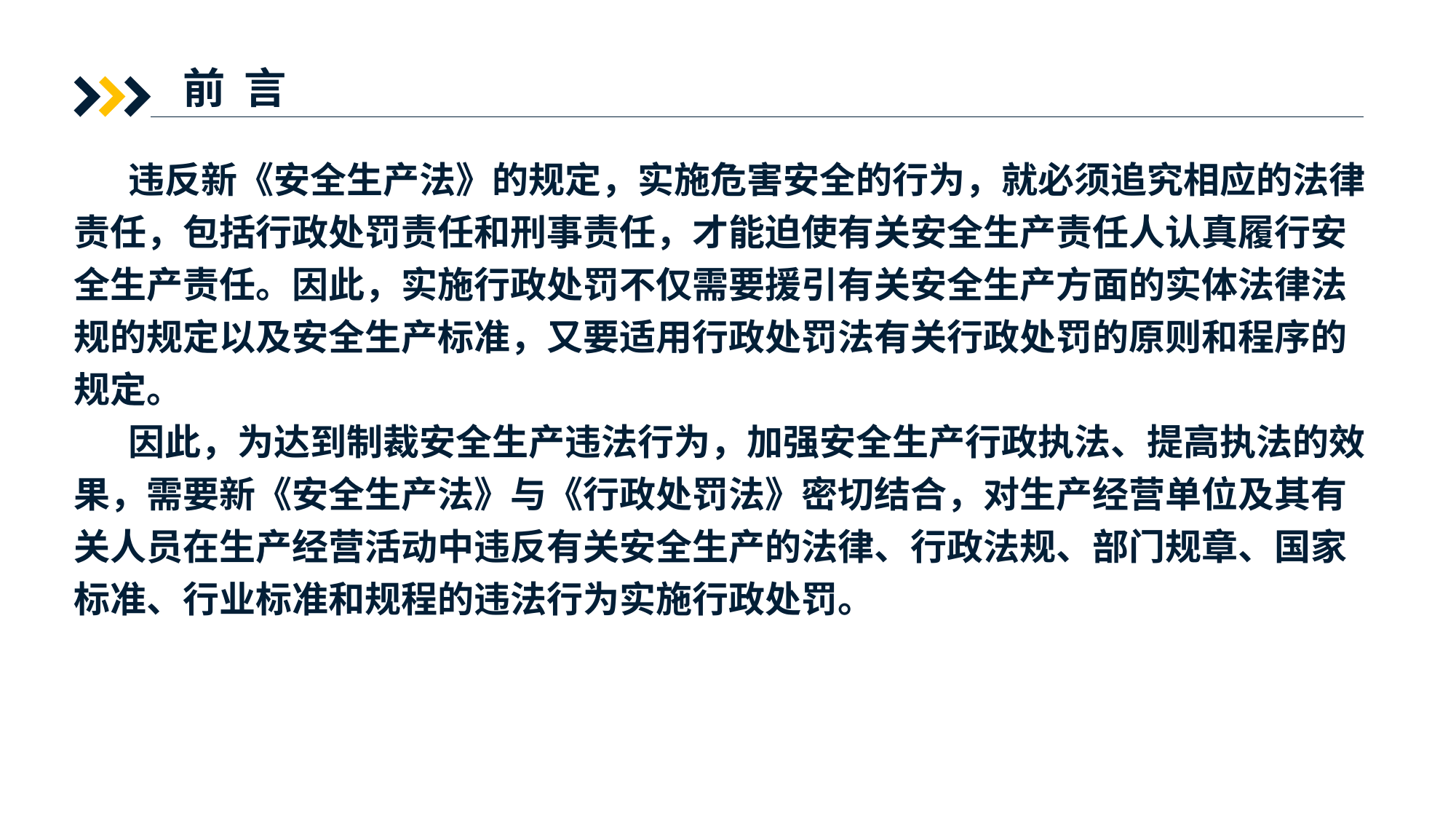

前  言

违反新《安全生产法》的规定，实施危害安全的行为，就必须追究相应的法律责任，包括行政处罚责任和刑事责任，才能迫使有关安全生产责任人认真履行安全生产责任。因此，实施行政处罚不仅需要援引有关安全生产方面的实体法律法规的规定以及安全生产标准，又要适用行政处罚法有关行政处罚的原则和程序的规定。
因此，为达到制裁安全生产违法行为，加强安全生产行政执法、提高执法的效果，需要新《安全生产法》与《行政处罚法》密切结合，对生产经营单位及其有关人员在生产经营活动中违反有关安全生产的法律、行政法规、部门规章、国家标准、行业标准和规程的违法行为实施行政处罚。